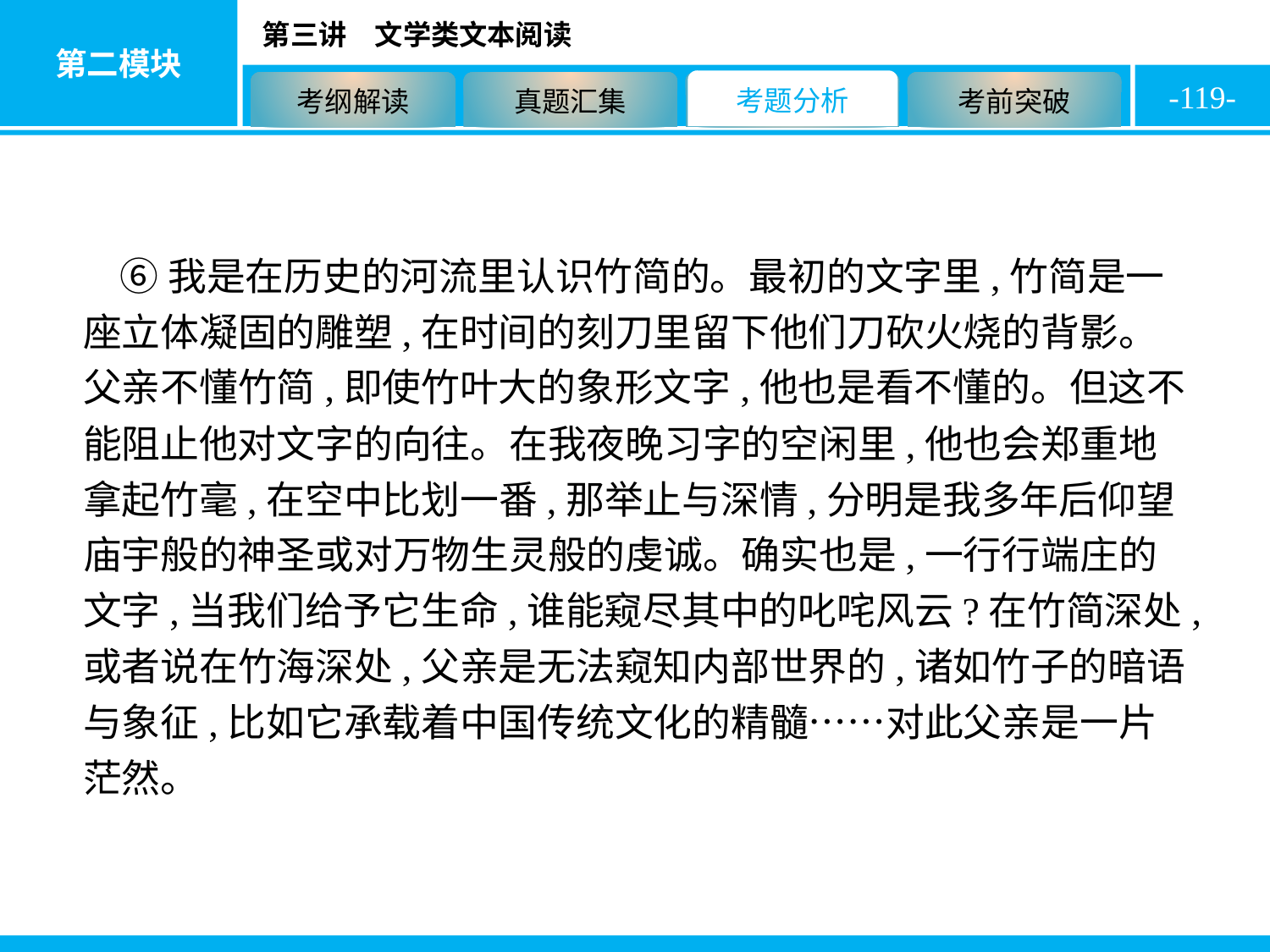

-119-
⑥我是在历史的河流里认识竹简的。最初的文字里,竹简是一座立体凝固的雕塑,在时间的刻刀里留下他们刀砍火烧的背影。父亲不懂竹简,即使竹叶大的象形文字,他也是看不懂的。但这不能阻止他对文字的向往。在我夜晚习字的空闲里,他也会郑重地拿起竹毫,在空中比划一番,那举止与深情,分明是我多年后仰望庙宇般的神圣或对万物生灵般的虔诚。确实也是,一行行端庄的文字,当我们给予它生命,谁能窥尽其中的叱咤风云?在竹简深处,或者说在竹海深处,父亲是无法窥知内部世界的,诸如竹子的暗语与象征,比如它承载着中国传统文化的精髓……对此父亲是一片茫然。